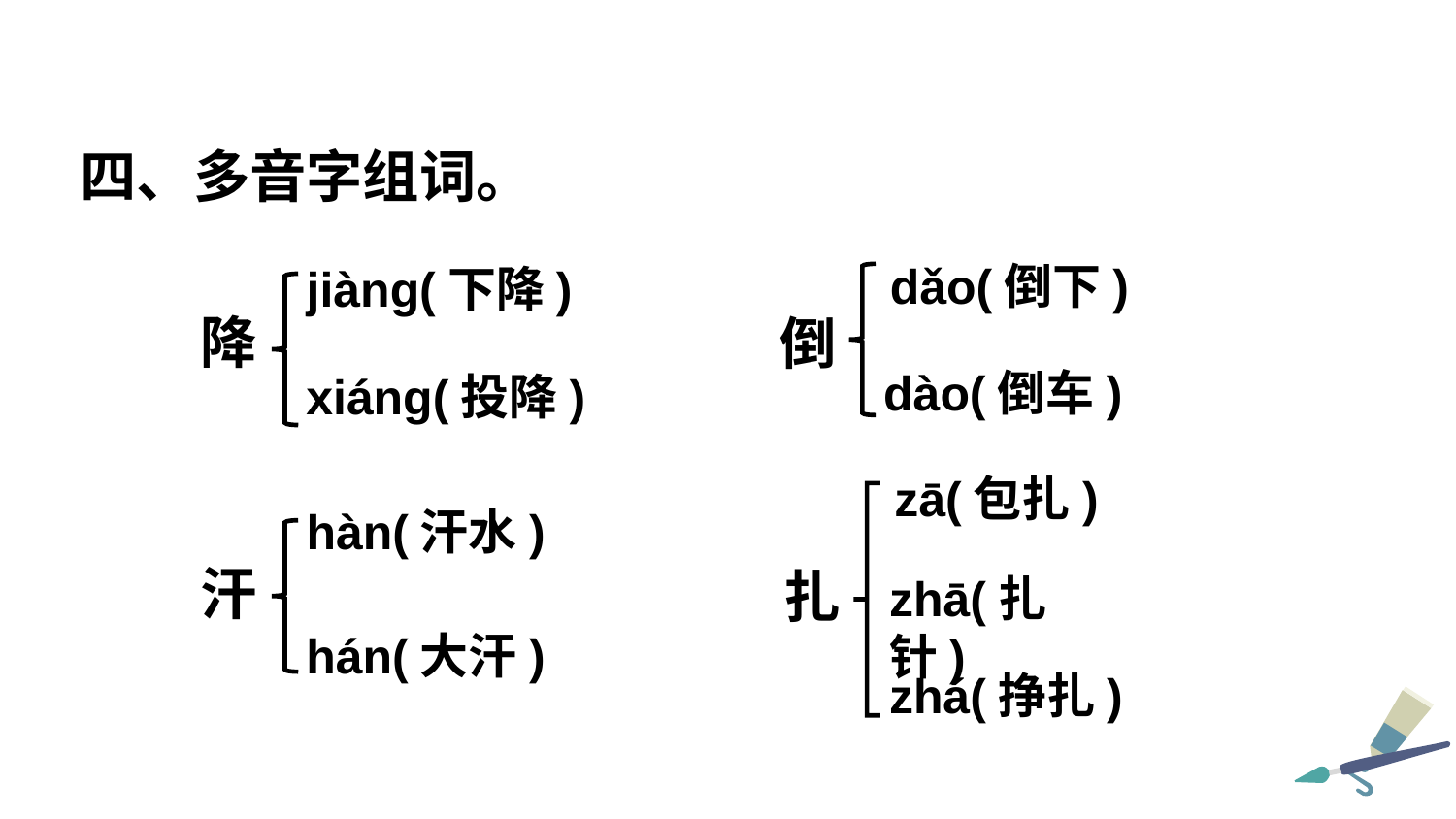

四、多音字组词。
dǎo(倒下)
jiàng(下降)

降
倒
dào(倒车)
xiáng(投降)
zā(包扎)

hàn(汗水)

汗
扎
zhā(扎针)
hán(大汗)
zhá(挣扎)